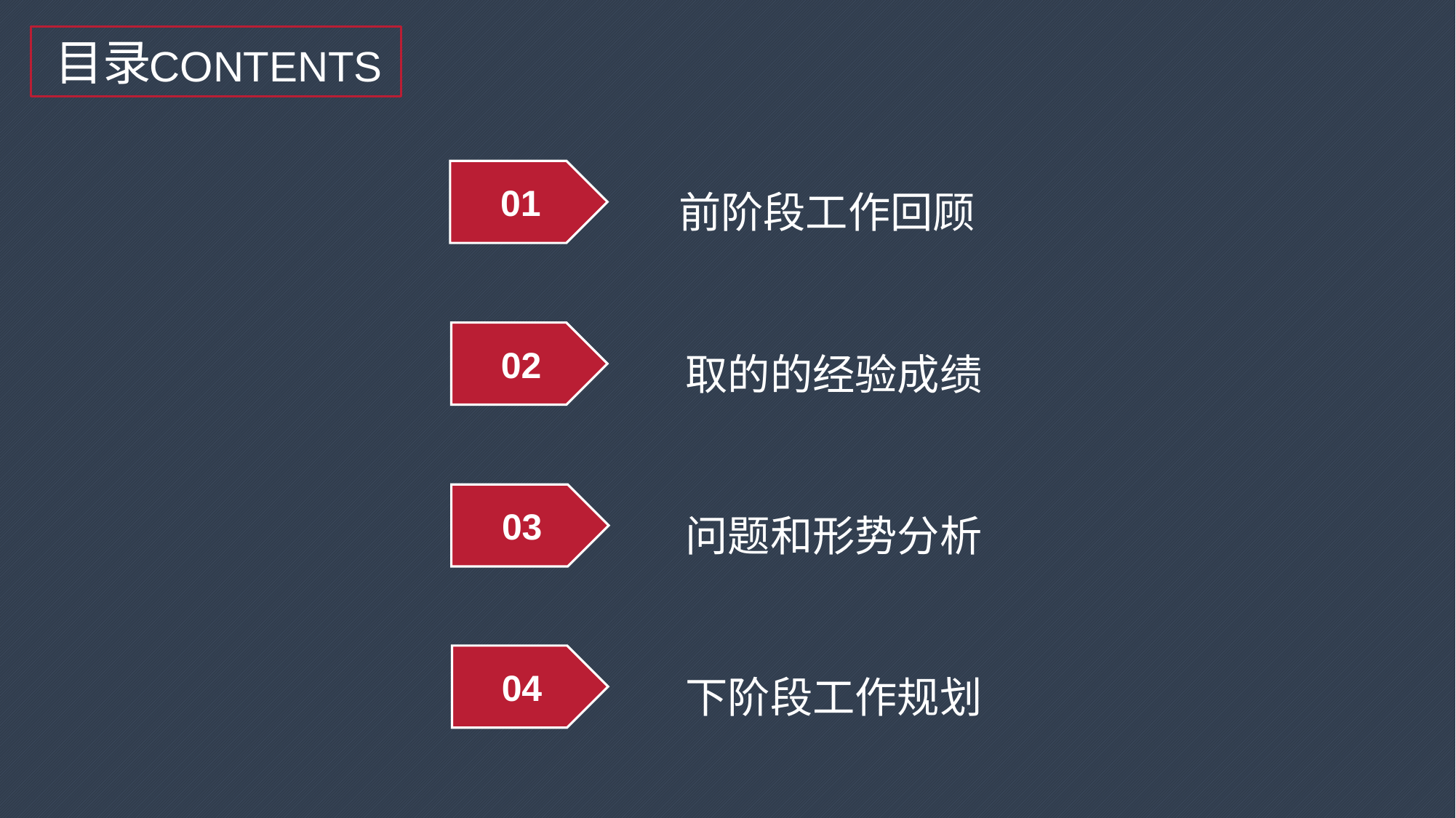

目录

CONTENTS
01
前阶段工作回顾
02
取的的经验成绩
03
问题和形势分析
04
下阶段工作规划